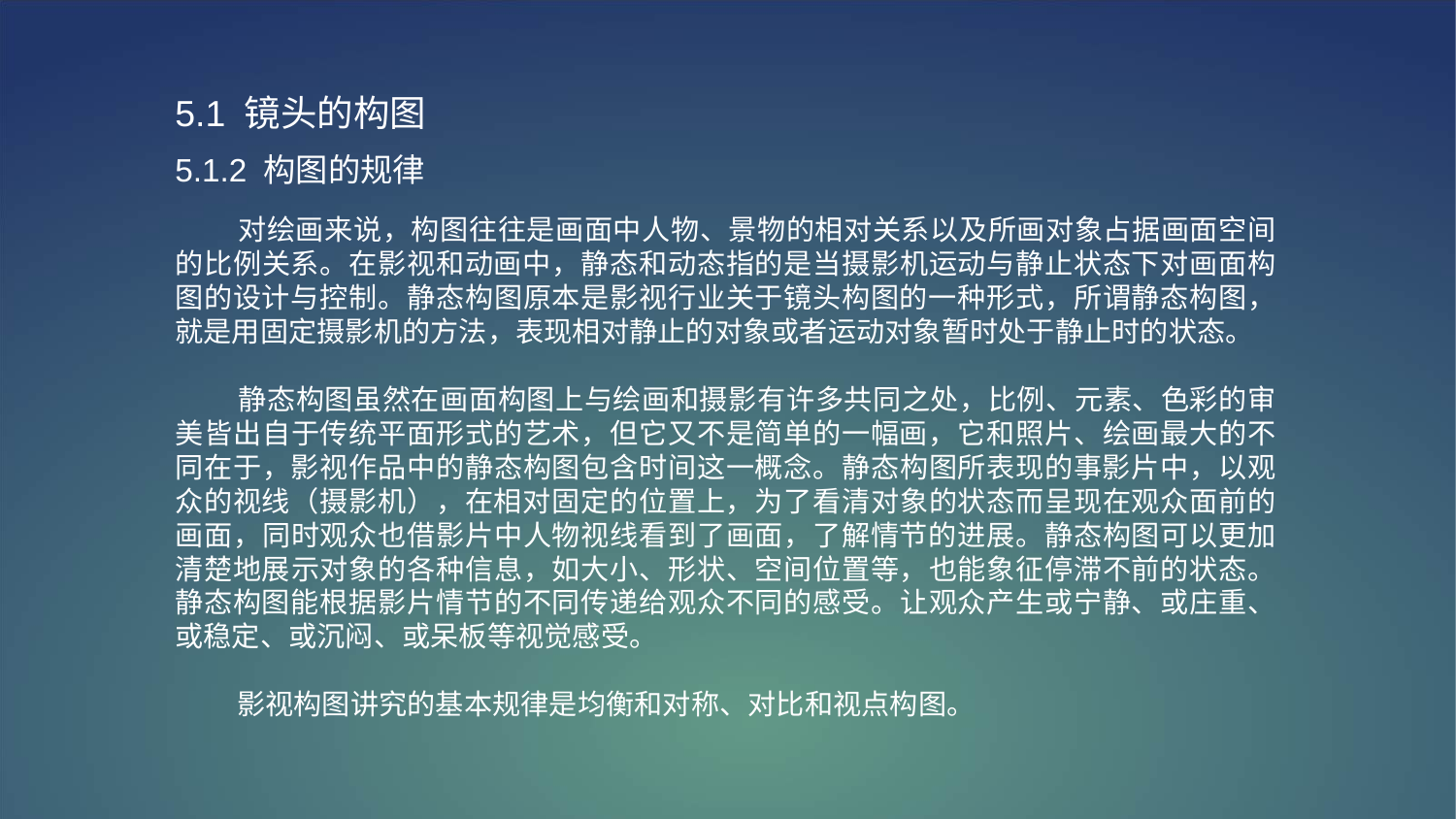

5.1 镜头的构图
5.1.2 构图的规律
  对绘画来说，构图往往是画面中人物、景物的相对关系以及所画对象占据画面空间的比例关系。在影视和动画中，静态和动态指的是当摄影机运动与静止状态下对画面构图的设计与控制。静态构图原本是影视行业关于镜头构图的一种形式，所谓静态构图，就是用固定摄影机的方法，表现相对静止的对象或者运动对象暂时处于静止时的状态。

  静态构图虽然在画面构图上与绘画和摄影有许多共同之处，比例、元素、色彩的审美皆出自于传统平面形式的艺术，但它又不是简单的一幅画，它和照片、绘画最大的不同在于，影视作品中的静态构图包含时间这一概念。静态构图所表现的事影片中，以观众的视线（摄影机），在相对固定的位置上，为了看清对象的状态而呈现在观众面前的画面，同时观众也借影片中人物视线看到了画面，了解情节的进展。静态构图可以更加清楚地展示对象的各种信息，如大小、形状、空间位置等，也能象征停滞不前的状态。静态构图能根据影片情节的不同传递给观众不同的感受。让观众产生或宁静、或庄重、或稳定、或沉闷、或呆板等视觉感受。

  影视构图讲究的基本规律是均衡和对称、对比和视点构图。